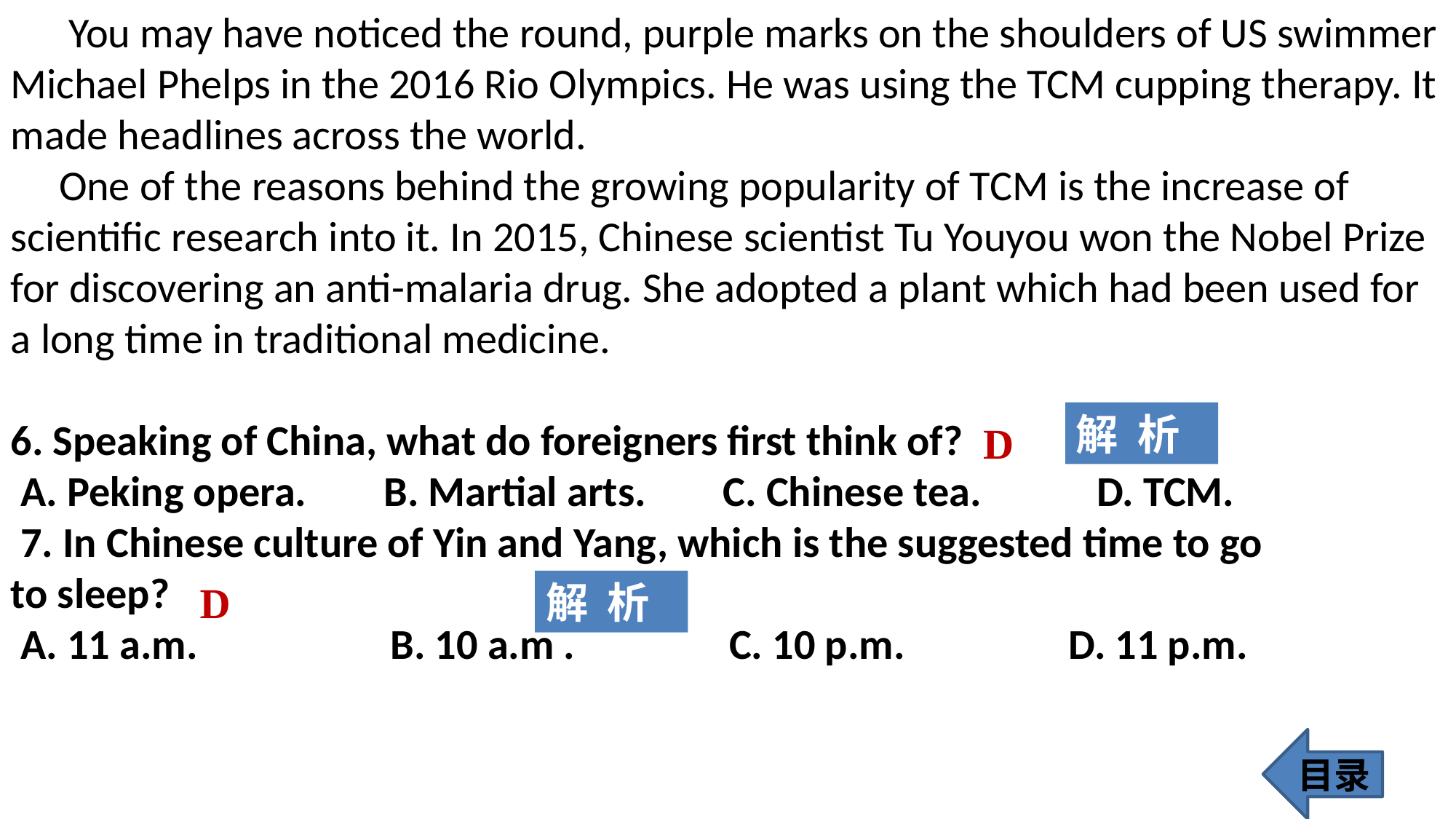

You may have noticed the round, purple marks on the shoulders of US swimmer Michael Phelps in the 2016 Rio Olympics. He was using the TCM cupping therapy. It made headlines across the world.
     One of the reasons behind the growing popularity of TCM is the increase of scientific research into it. In 2015, Chinese scientist Tu Youyou won the Nobel Prize for discovering an anti-malaria drug. She adopted a plant which had been used for a long time in traditional medicine.

6. Speaking of China, what do foreigners first think of?
 A. Peking opera.        B. Martial arts.        C. Chinese tea.            D. TCM.
 7. In Chinese culture of Yin and Yang, which is the suggested time to go
to sleep?
 A. 11 a.m.                    B. 10 a.m .                C. 10 p.m.                 D. 11 p.m.
解  析
D
D
解  析
目录
298